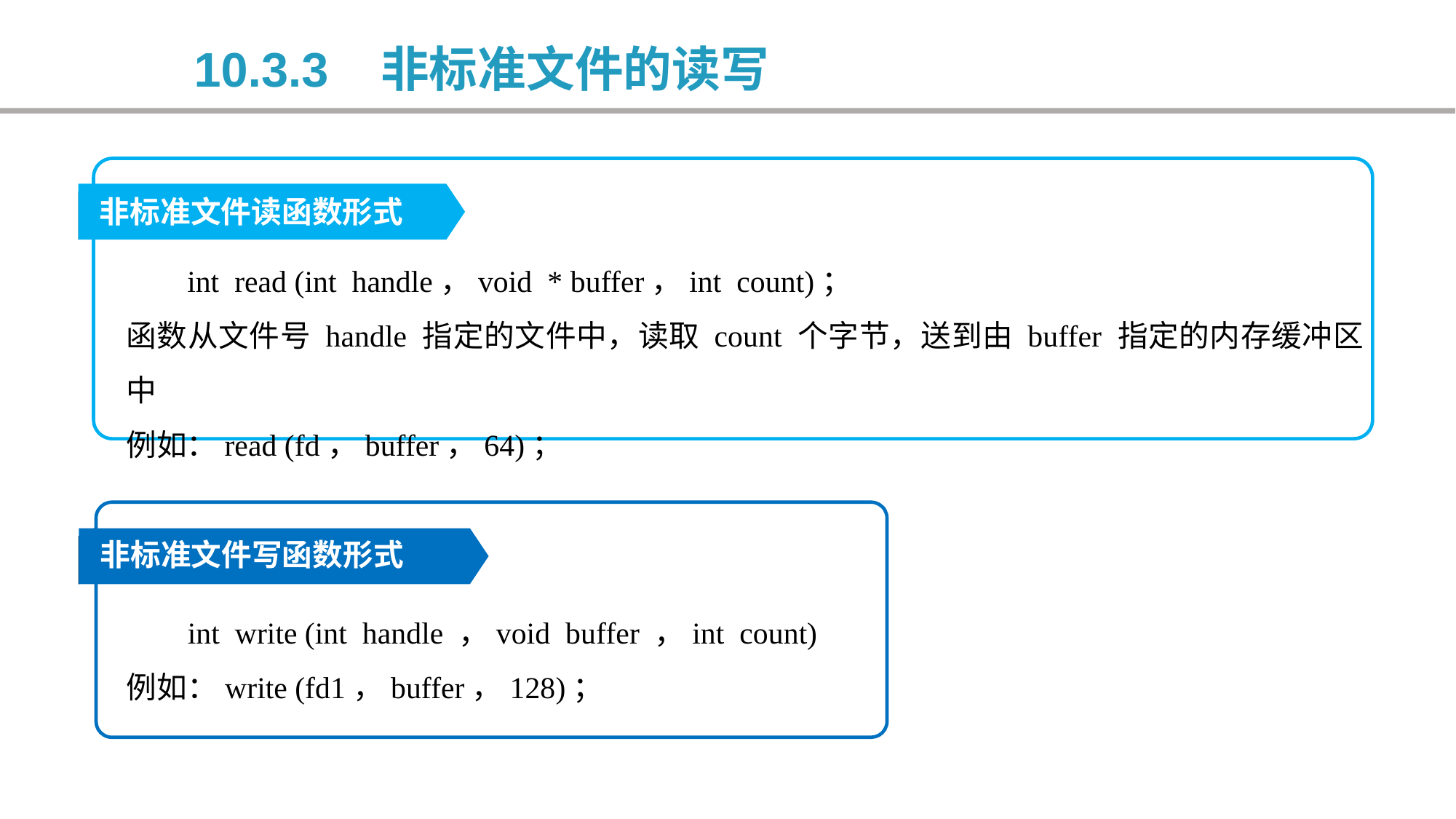

10.3.3   非标准文件的读写

非标准文件读函数形式

        int  read (int  handle，void  * buffer，int  count)；
函数从文件号 handle 指定的文件中，读取 count 个字节，送到由 buffer 指定的内存缓冲区中
例如：read (fd，buffer，64)；

非标准文件写函数形式

        int  write (int  handle ，void  buffer ，int  count)
例如：write (fd1，buffer，128)；